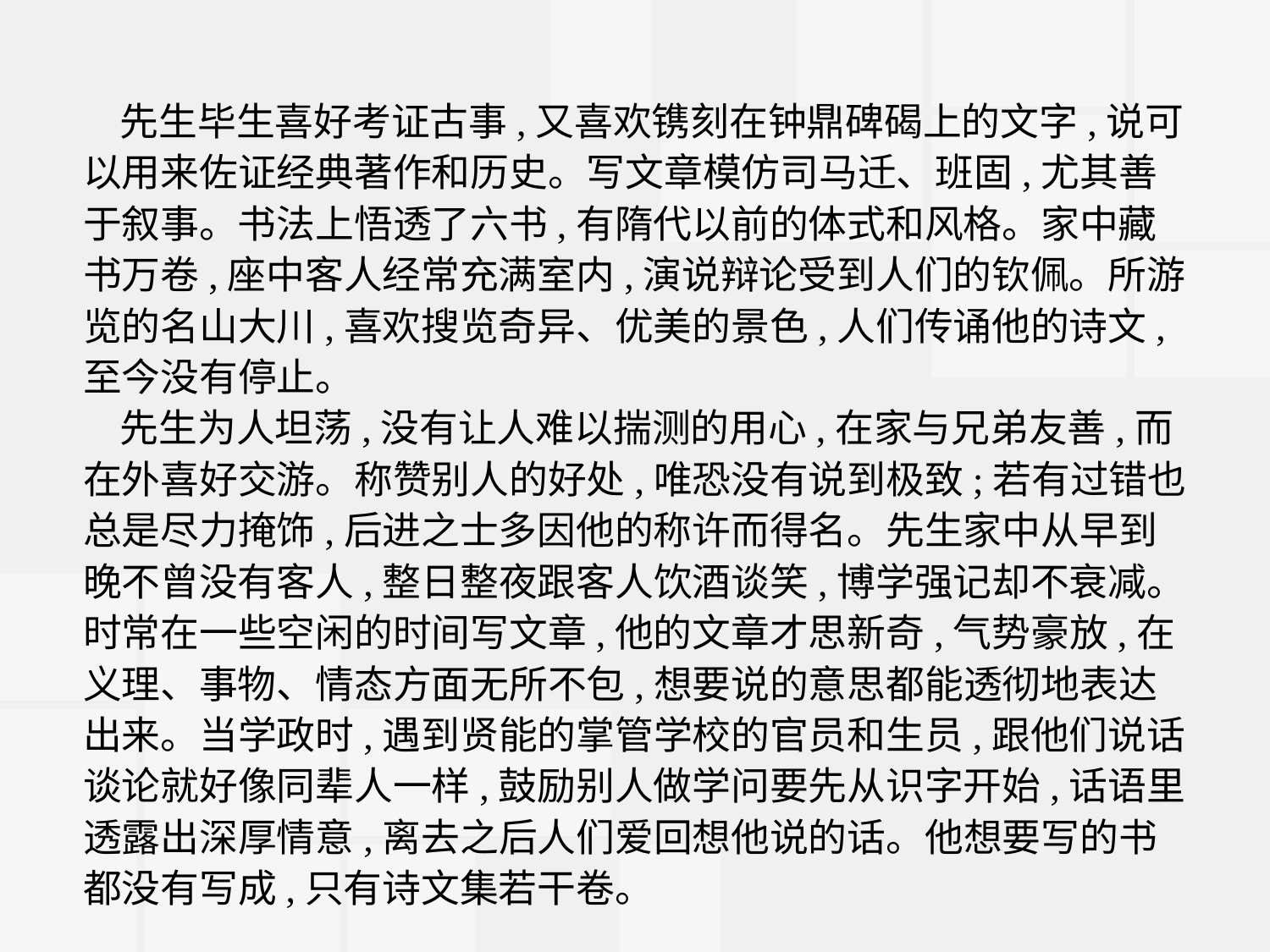

先生毕生喜好考证古事,又喜欢镌刻在钟鼎碑碣上的文字,说可以用来佐证经典著作和历史。写文章模仿司马迁、班固,尤其善于叙事。书法上悟透了六书,有隋代以前的体式和风格。家中藏书万卷,座中客人经常充满室内,演说辩论受到人们的钦佩。所游览的名山大川,喜欢搜览奇异、优美的景色,人们传诵他的诗文,至今没有停止。
先生为人坦荡,没有让人难以揣测的用心,在家与兄弟友善,而在外喜好交游。称赞别人的好处,唯恐没有说到极致;若有过错也总是尽力掩饰,后进之士多因他的称许而得名。先生家中从早到晚不曾没有客人,整日整夜跟客人饮酒谈笑,博学强记却不衰减。时常在一些空闲的时间写文章,他的文章才思新奇,气势豪放,在义理、事物、情态方面无所不包,想要说的意思都能透彻地表达出来。当学政时,遇到贤能的掌管学校的官员和生员,跟他们说话谈论就好像同辈人一样,鼓励别人做学问要先从识字开始,话语里透露出深厚情意,离去之后人们爱回想他说的话。他想要写的书都没有写成,只有诗文集若干卷。